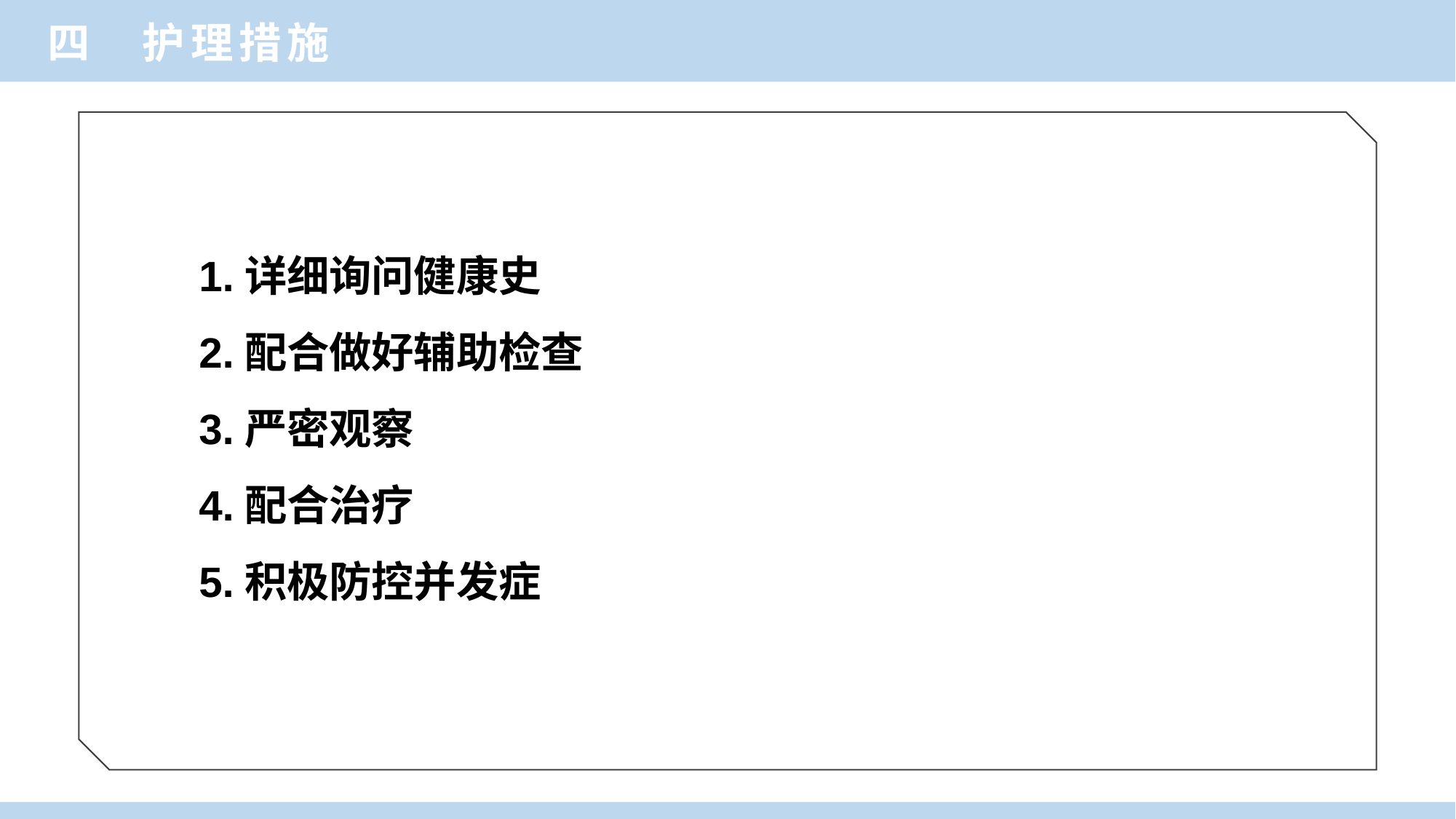

四   护理措施

1.详细询问健康史
2.配合做好辅助检查
3.严密观察
4.配合治疗
5.积极防控并发症